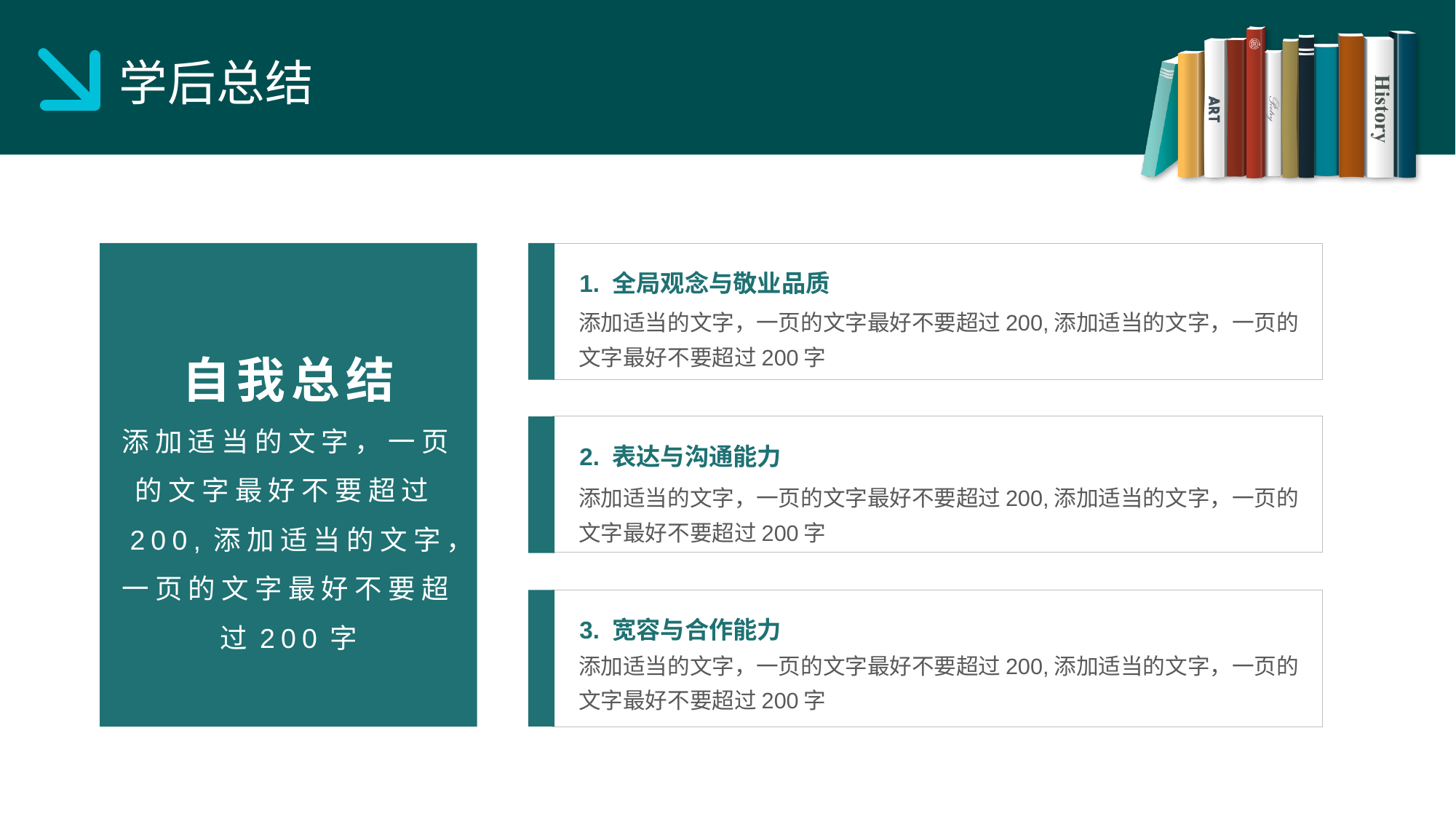

学后总结

1. 全局观念与敬业品质
添加适当的文字，一页的文字最好不要超过200,添加适当的文字，一页的文字最好不要超过200字
自我总结
添加适当的文字，一页的文字最好不要超过200,添加适当的文字，一页的文字最好不要超过200字

2. 表达与沟通能力
添加适当的文字，一页的文字最好不要超过200,添加适当的文字，一页的文字最好不要超过200字

3. 宽容与合作能力
添加适当的文字，一页的文字最好不要超过200,添加适当的文字，一页的文字最好不要超过200字